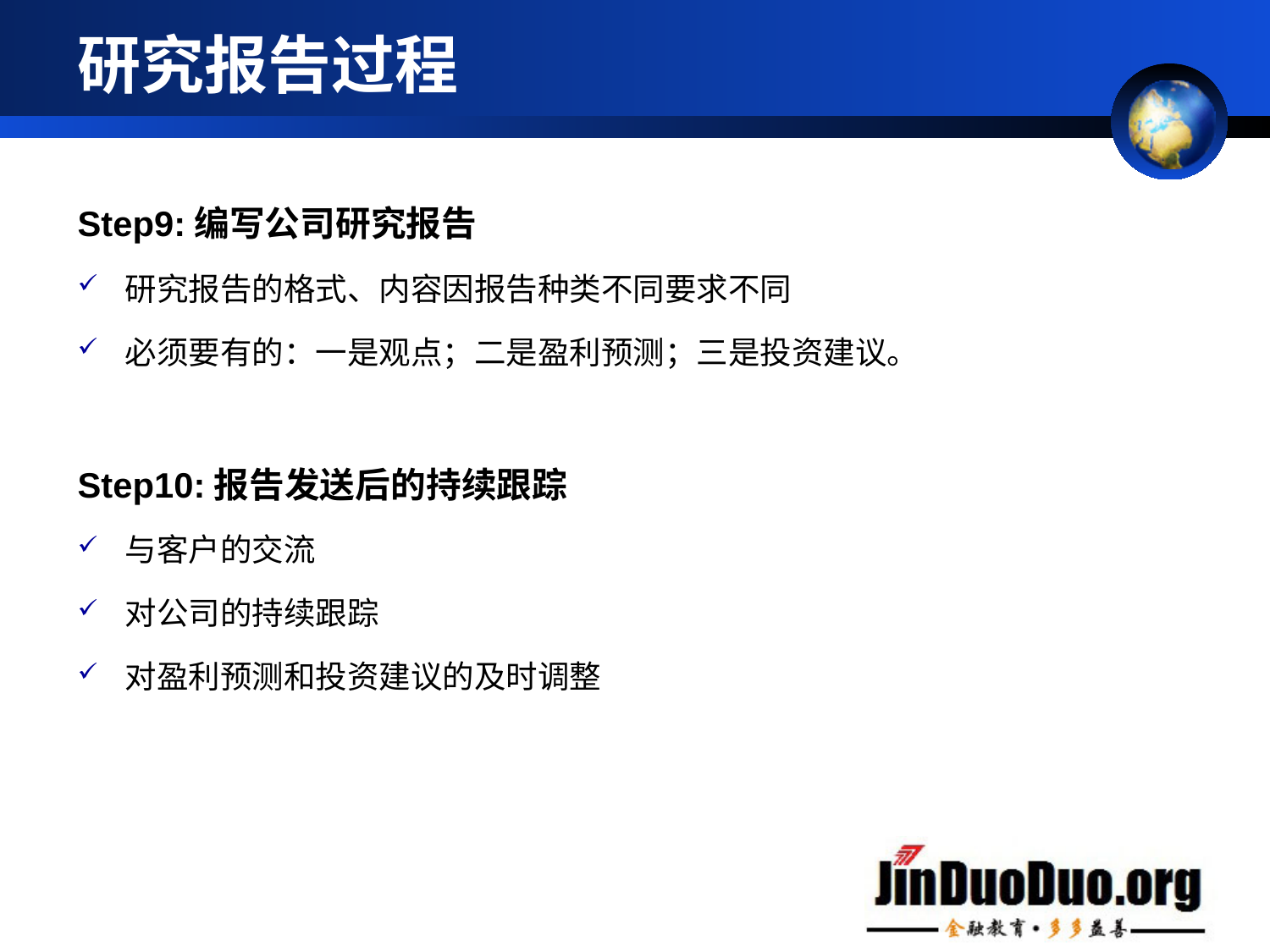

# 研究报告过程
Step9:编写公司研究报告
研究报告的格式、内容因报告种类不同要求不同
必须要有的：一是观点；二是盈利预测；三是投资建议。

Step10:报告发送后的持续跟踪
与客户的交流
对公司的持续跟踪
对盈利预测和投资建议的及时调整